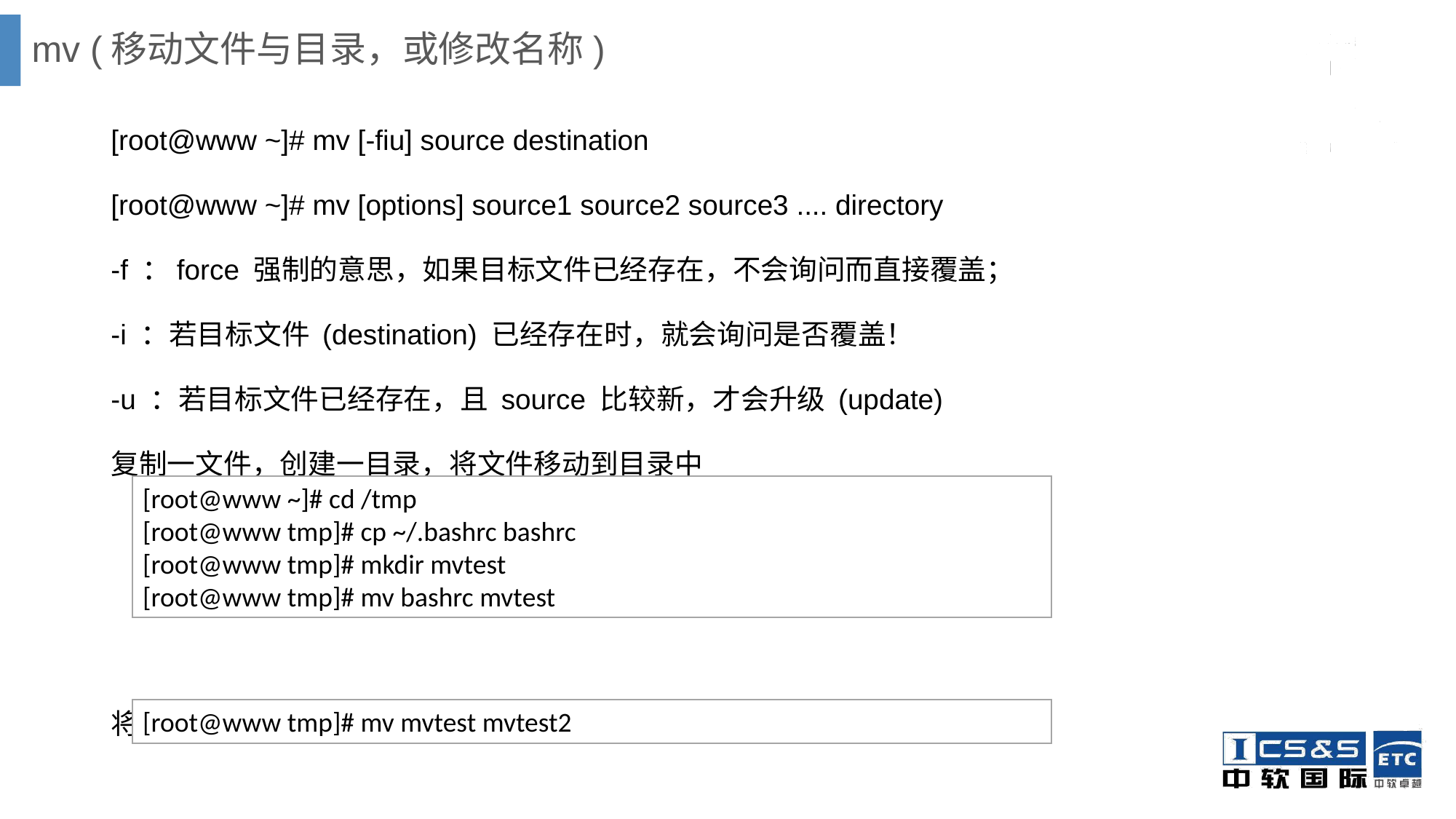

# mv (移动文件与目录，或修改名称)
[root@www ~]# mv [-fiu] source destination
[root@www ~]# mv [options] source1 source2 source3 .... directory
-f ：force 强制的意思，如果目标文件已经存在，不会询问而直接覆盖；
-i ：若目标文件 (destination) 已经存在时，就会询问是否覆盖！
-u ：若目标文件已经存在，且 source 比较新，才会升级 (update)
复制一文件，创建一目录，将文件移动到目录中

将刚刚的目录名称更名为 mvtest2

[root@www ~]# cd /tmp
[root@www tmp]# cp ~/.bashrc bashrc
[root@www tmp]# mkdir mvtest
[root@www tmp]# mv bashrc mvtest
[root@www tmp]# mv mvtest mvtest2